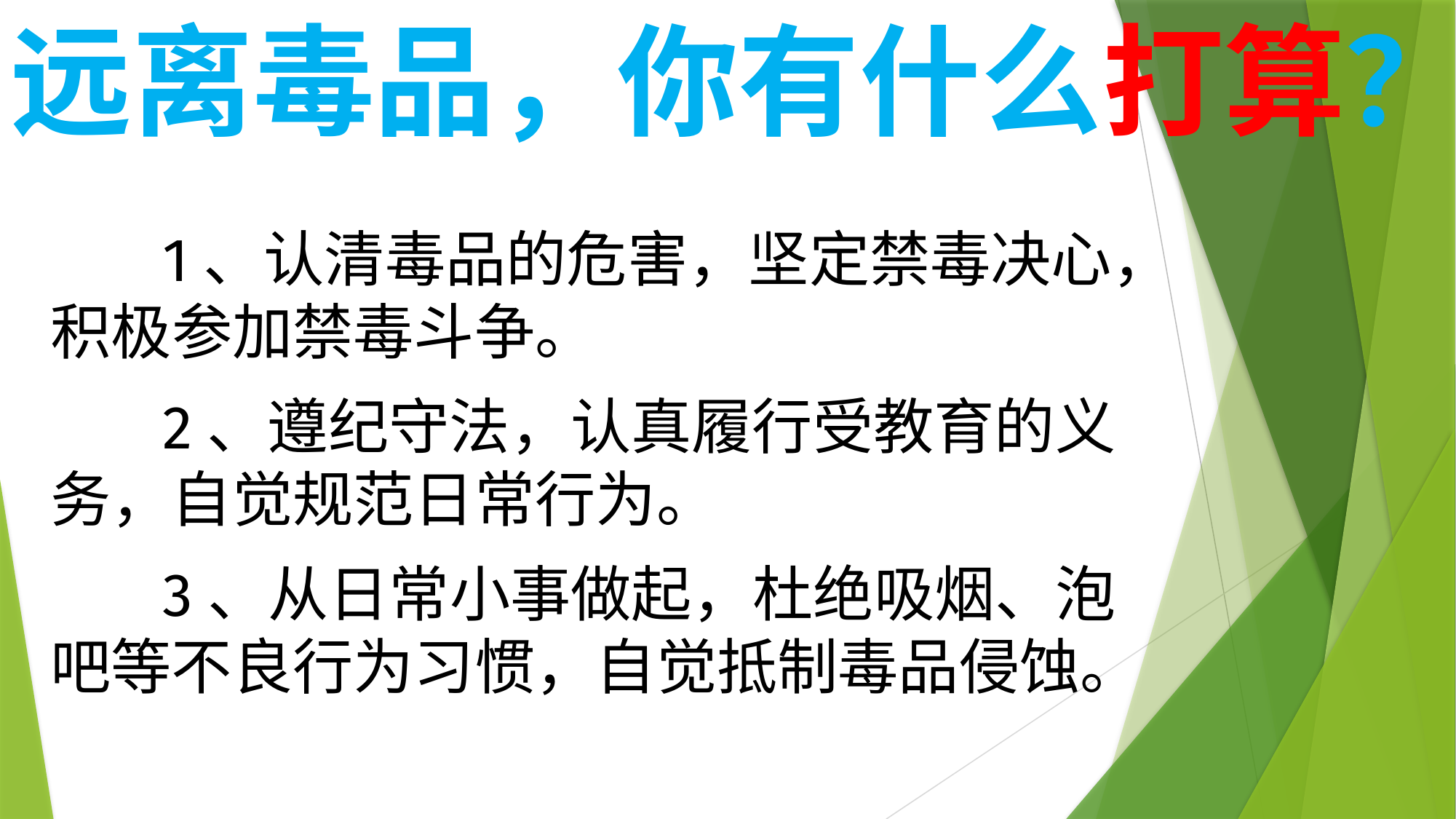

远离毒品，你有什么打算？
       1、认清毒品的危害，坚定禁毒决心，积极参加禁毒斗争。
       2、遵纪守法，认真履行受教育的义务，自觉规范日常行为。
       3、从日常小事做起，杜绝吸烟、泡吧等不良行为习惯，自觉抵制毒品侵蚀。